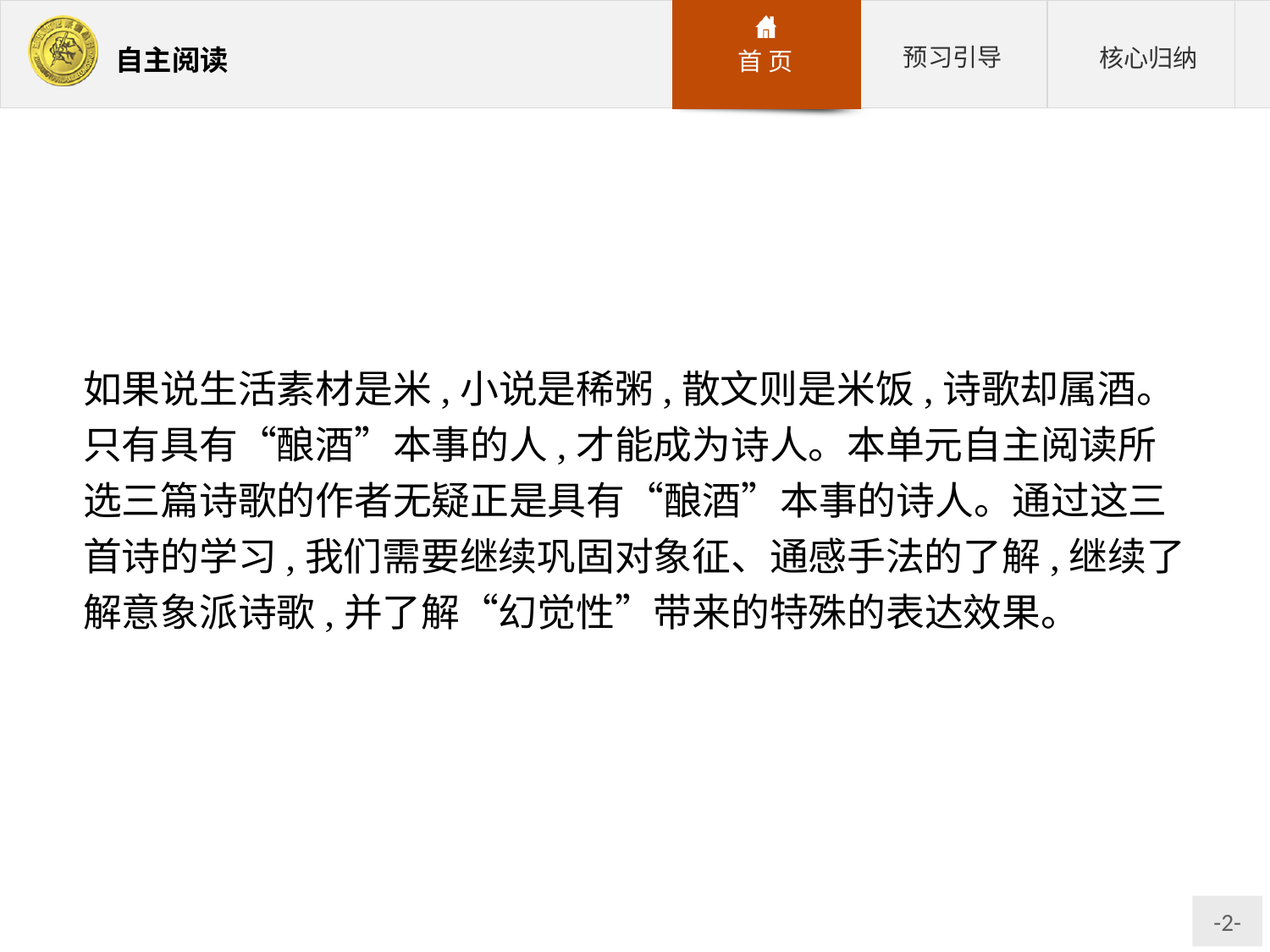

如果说生活素材是米,小说是稀粥,散文则是米饭,诗歌却属酒。只有具有“酿酒”本事的人,才能成为诗人。本单元自主阅读所选三篇诗歌的作者无疑正是具有“酿酒”本事的诗人。通过这三首诗的学习,我们需要继续巩固对象征、通感手法的了解,继续了解意象派诗歌,并了解“幻觉性”带来的特殊的表达效果。